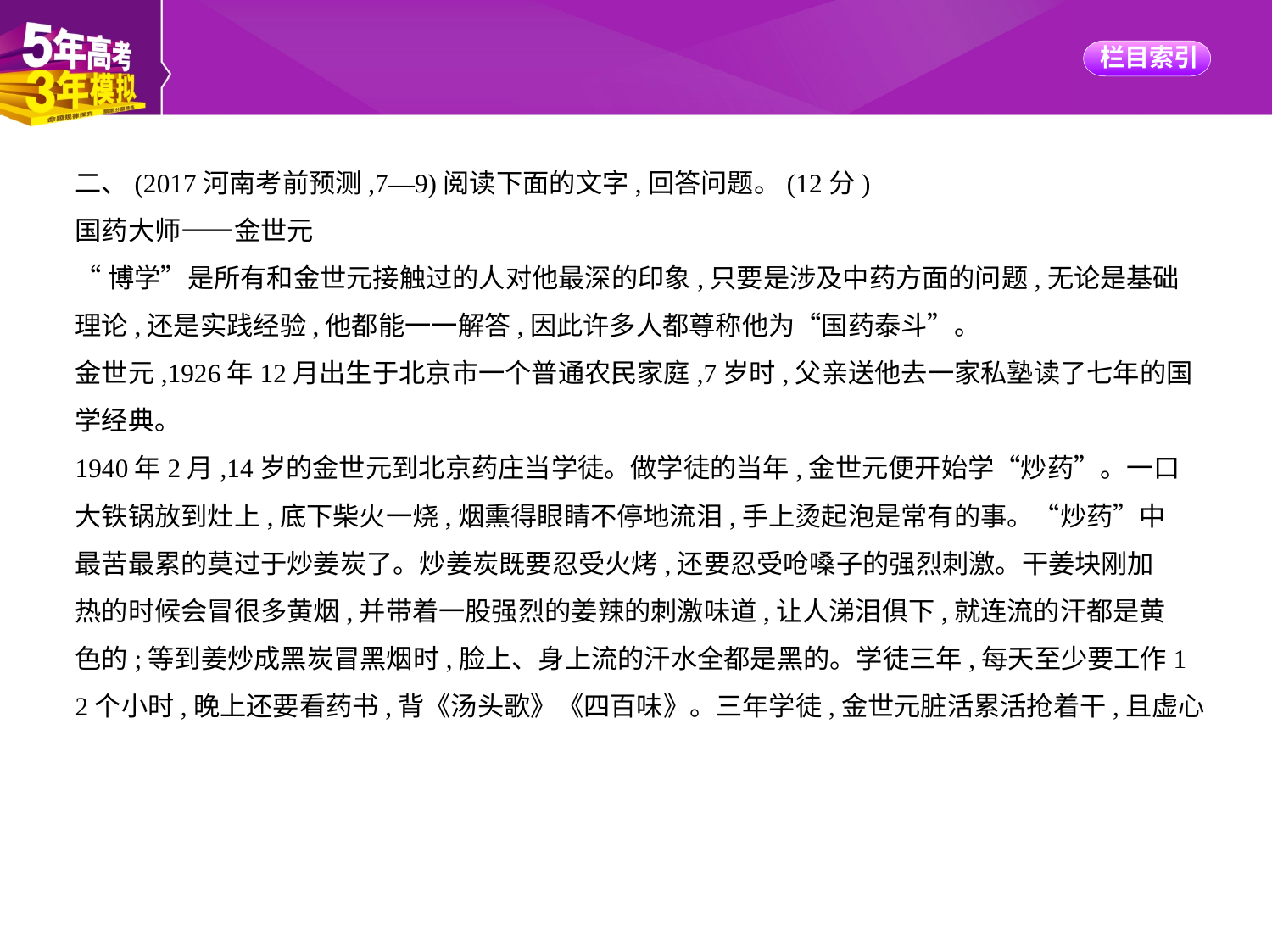

二、(2017河南考前预测,7—9)阅读下面的文字,回答问题。(12分)
国药大师——金世元
“博学”是所有和金世元接触过的人对他最深的印象,只要是涉及中药方面的问题,无论是基础
理论,还是实践经验,他都能一一解答,因此许多人都尊称他为“国药泰斗”。
金世元,1926年12月出生于北京市一个普通农民家庭,7岁时,父亲送他去一家私塾读了七年的国
学经典。
1940年2月,14岁的金世元到北京药庄当学徒。做学徒的当年,金世元便开始学“炒药”。一口
大铁锅放到灶上,底下柴火一烧,烟熏得眼睛不停地流泪,手上烫起泡是常有的事。“炒药”中
最苦最累的莫过于炒姜炭了。炒姜炭既要忍受火烤,还要忍受呛嗓子的强烈刺激。干姜块刚加
热的时候会冒很多黄烟,并带着一股强烈的姜辣的刺激味道,让人涕泪俱下,就连流的汗都是黄
色的;等到姜炒成黑炭冒黑烟时,脸上、身上流的汗水全都是黑的。学徒三年,每天至少要工作1
2个小时,晚上还要看药书,背《汤头歌》《四百味》。三年学徒,金世元脏活累活抢着干,且虚心